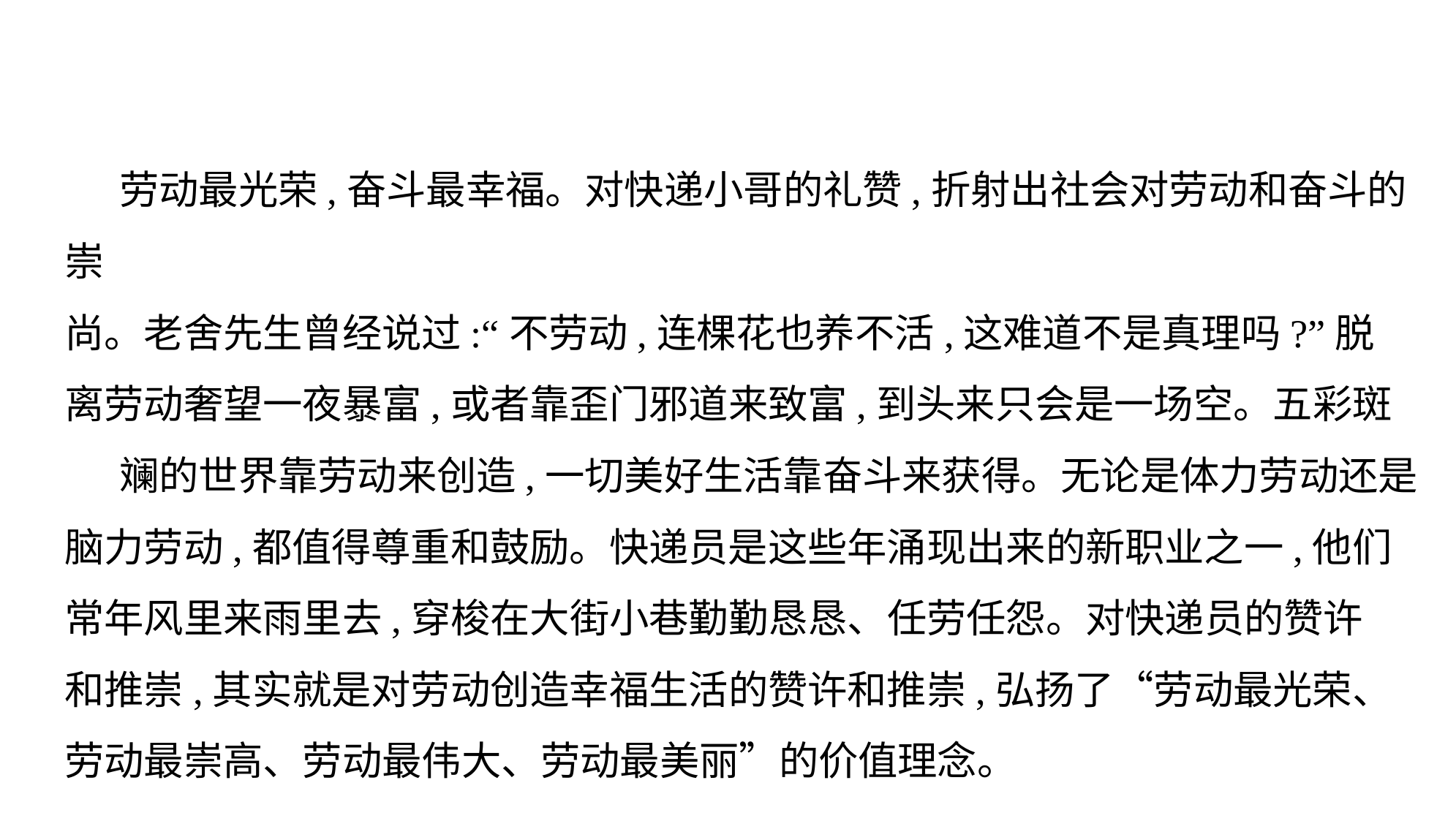

劳动最光荣,奋斗最幸福。对快递小哥的礼赞,折射出社会对劳动和奋斗的崇
尚。老舍先生曾经说过:“不劳动,连棵花也养不活,这难道不是真理吗?”脱
离劳动奢望一夜暴富,或者靠歪门邪道来致富,到头来只会是一场空。五彩斑
斓的世界靠劳动来创造,一切美好生活靠奋斗来获得。无论是体力劳动还是
脑力劳动,都值得尊重和鼓励。快递员是这些年涌现出来的新职业之一,他们
常年风里来雨里去,穿梭在大街小巷勤勤恳恳、任劳任怨。对快递员的赞许
和推崇,其实就是对劳动创造幸福生活的赞许和推崇,弘扬了“劳动最光荣、
劳动最崇高、劳动最伟大、劳动最美丽”的价值理念。